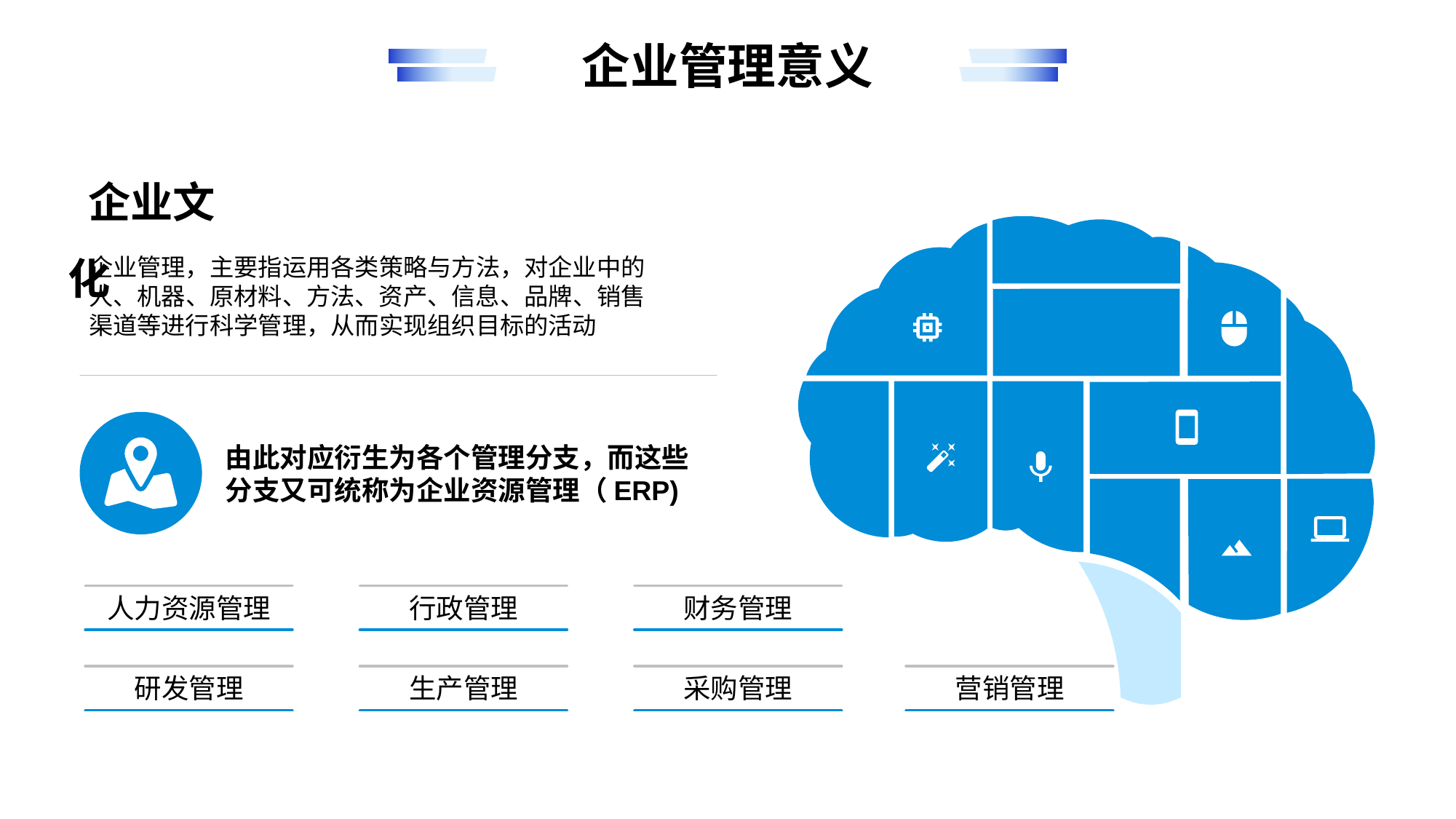

企业管理意义

 企业文化
企业管理，主要指运用各类策略与方法，对企业中的人、机器、原材料、方法、资产、信息、品牌、销售渠道等进行科学管理，从而实现组织目标的活动

由此对应衍生为各个管理分支，而这些分支又可统称为企业资源管理（ERP)

人力资源管理
行政管理
财务管理
研发管理
生产管理
采购管理
营销管理